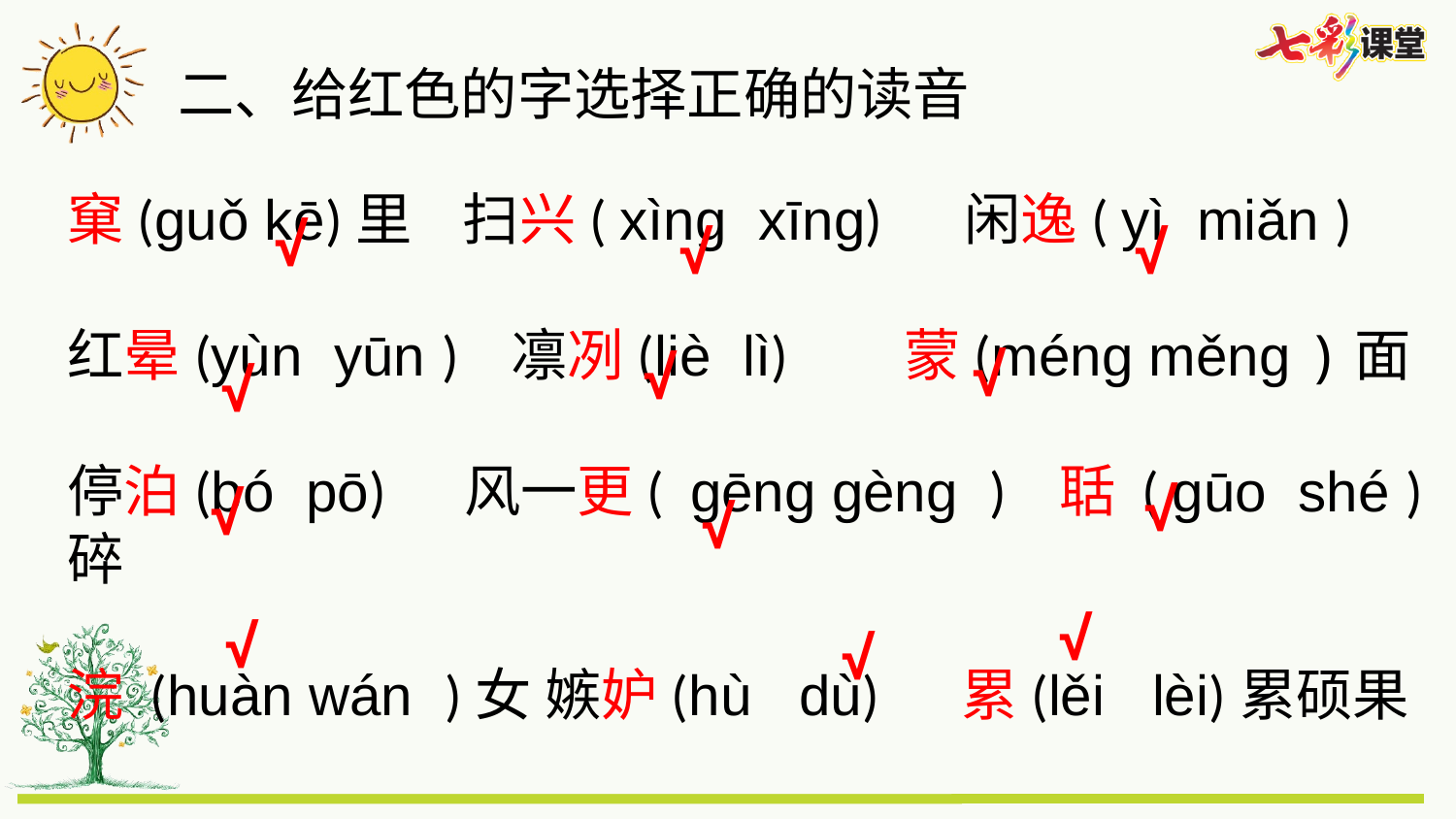

二、给红色的字选择正确的读音
窠(guǒ kē)里    扫兴( xìng  xīng)  闲逸( yì  miǎn )

红晕(yùn  yūn )   凛冽(liè  lì)   蒙(méng měng )面

停泊(bó  pō)     风一更(  gēng gèng  )   聒 ( gūo  shé )碎

浣 (huàn wán  )女 嫉妒(hù   dù)  累(lěi   lèi)累硕果
√
√
√
√
√
√
√
√
√
√
√
√